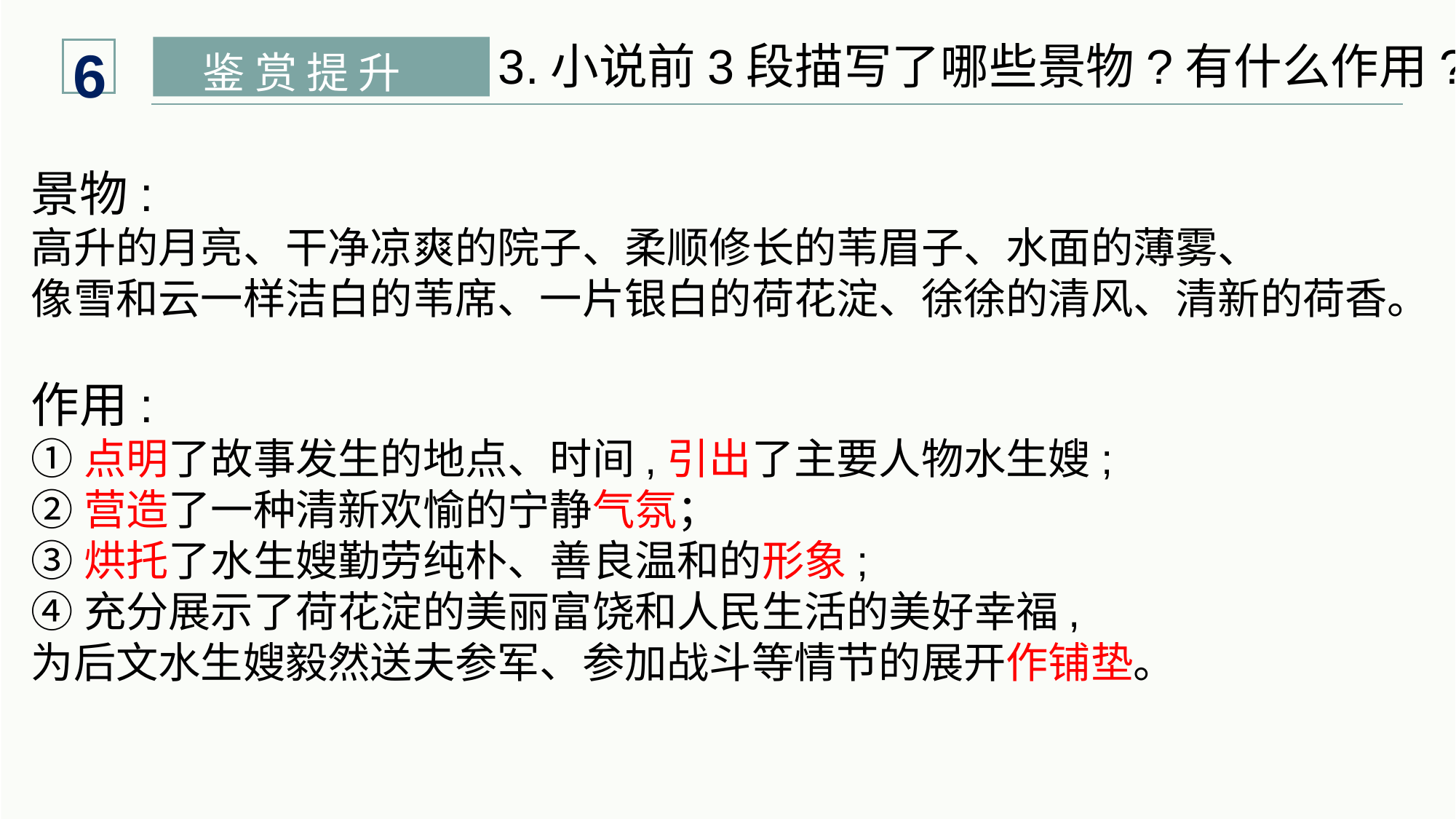

6
3.小说前3段描写了哪些景物?有什么作用?
鉴 赏 提 升

景物:
高升的月亮、干净凉爽的院子、柔顺修长的苇眉子、水面的薄雾、
像雪和云一样洁白的苇席、一片银白的荷花淀、徐徐的清风、清新的荷香。

作用:
①点明了故事发生的地点、时间,引出了主要人物水生嫂;
②营造了一种清新欢愉的宁静气氛；
③烘托了水生嫂勤劳纯朴、善良温和的形象;
④充分展示了荷花淀的美丽富饶和人民生活的美好幸福,
为后文水生嫂毅然送夫参军、参加战斗等情节的展开作铺垫。